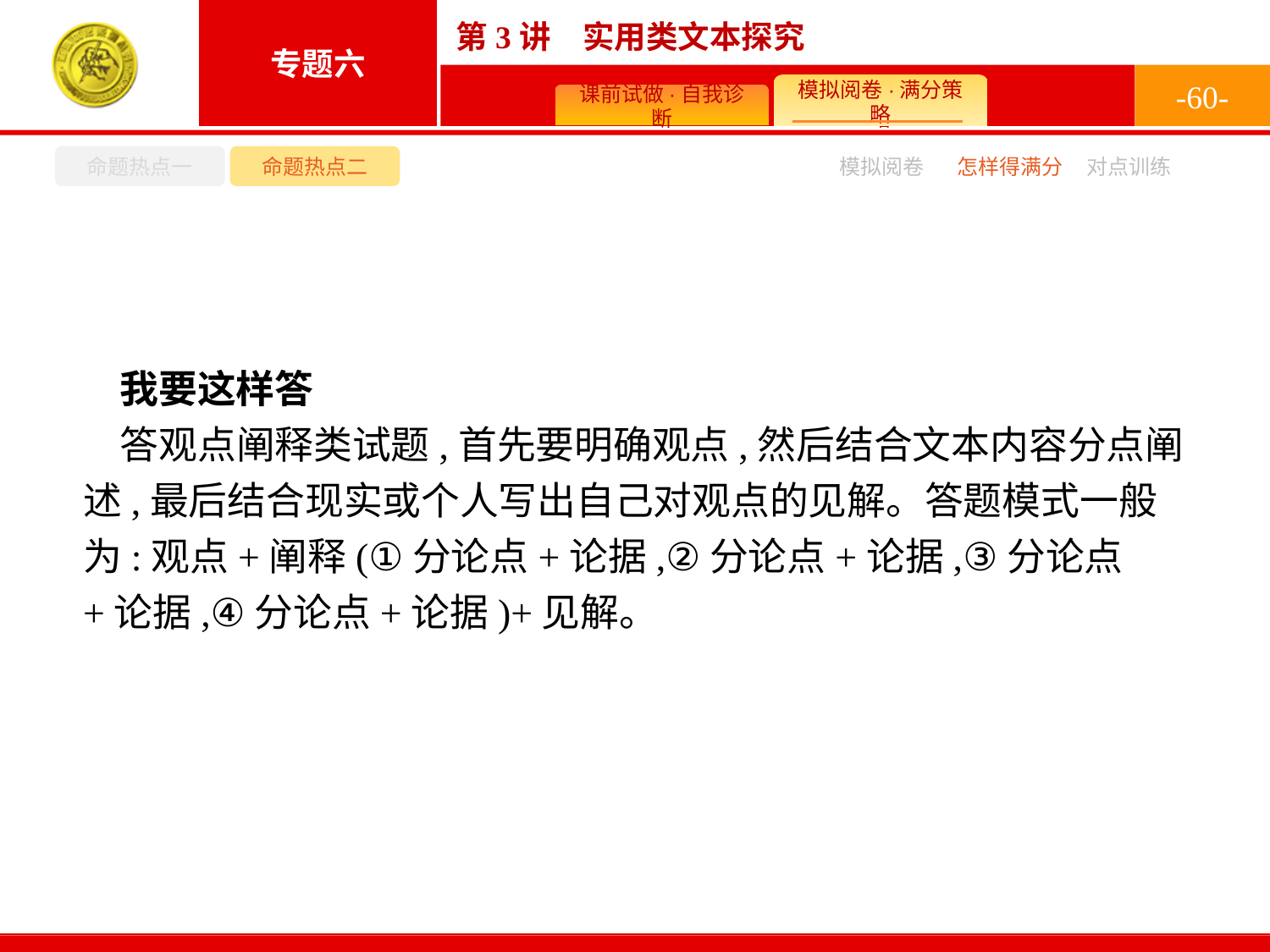

-60-
命题热点一
命题热点二
怎样得满分
模拟阅卷
对点训练
我要这样答
答观点阐释类试题,首先要明确观点,然后结合文本内容分点阐述,最后结合现实或个人写出自己对观点的见解。答题模式一般为:观点+阐释(①分论点+论据,②分论点+论据,③分论点+论据,④分论点+论据)+见解。